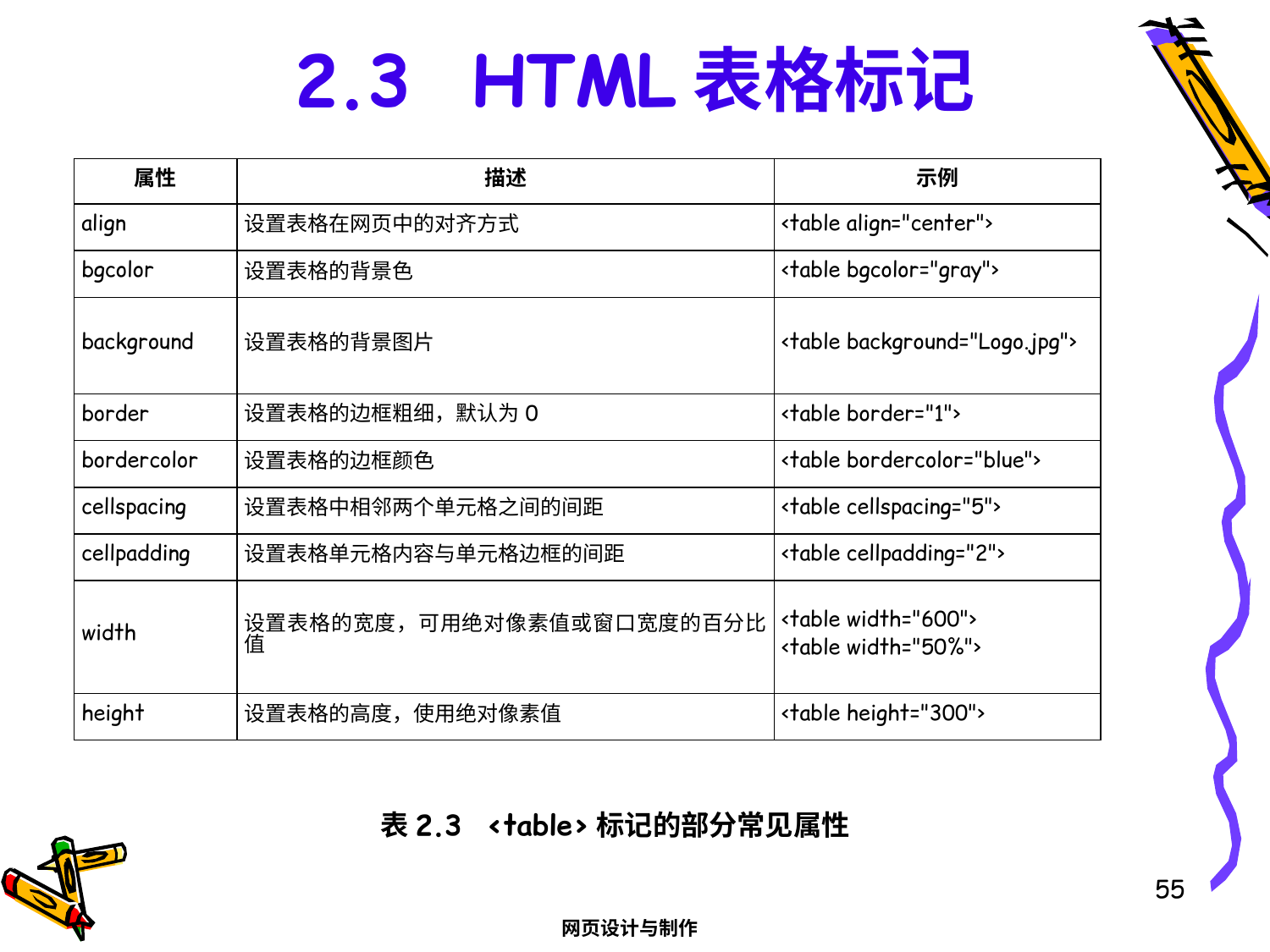

# 2.3  HTML表格标记
| 属性 | 描述 | 示例 |
| --- | --- | --- |
| align | 设置表格在网页中的对齐方式 | <table align="center"> |
| bgcolor | 设置表格的背景色 | <table bgcolor="gray"> |
| background | 设置表格的背景图片 | <table background="Logo.jpg"> |
| border | 设置表格的边框粗细，默认为0 | <table border="1"> |
| bordercolor | 设置表格的边框颜色 | <table bordercolor="blue"> |
| cellspacing | 设置表格中相邻两个单元格之间的间距 | <table cellspacing="5"> |
| cellpadding | 设置表格单元格内容与单元格边框的间距 | <table cellpadding="2"> |
| width | 设置表格的宽度，可用绝对像素值或窗口宽度的百分比值 | <table width="600"> <table width="50%"> |
| height | 设置表格的高度，使用绝对像素值 | <table height="300"> |
表2.3  <table>标记的部分常见属性
55
网页设计与制作